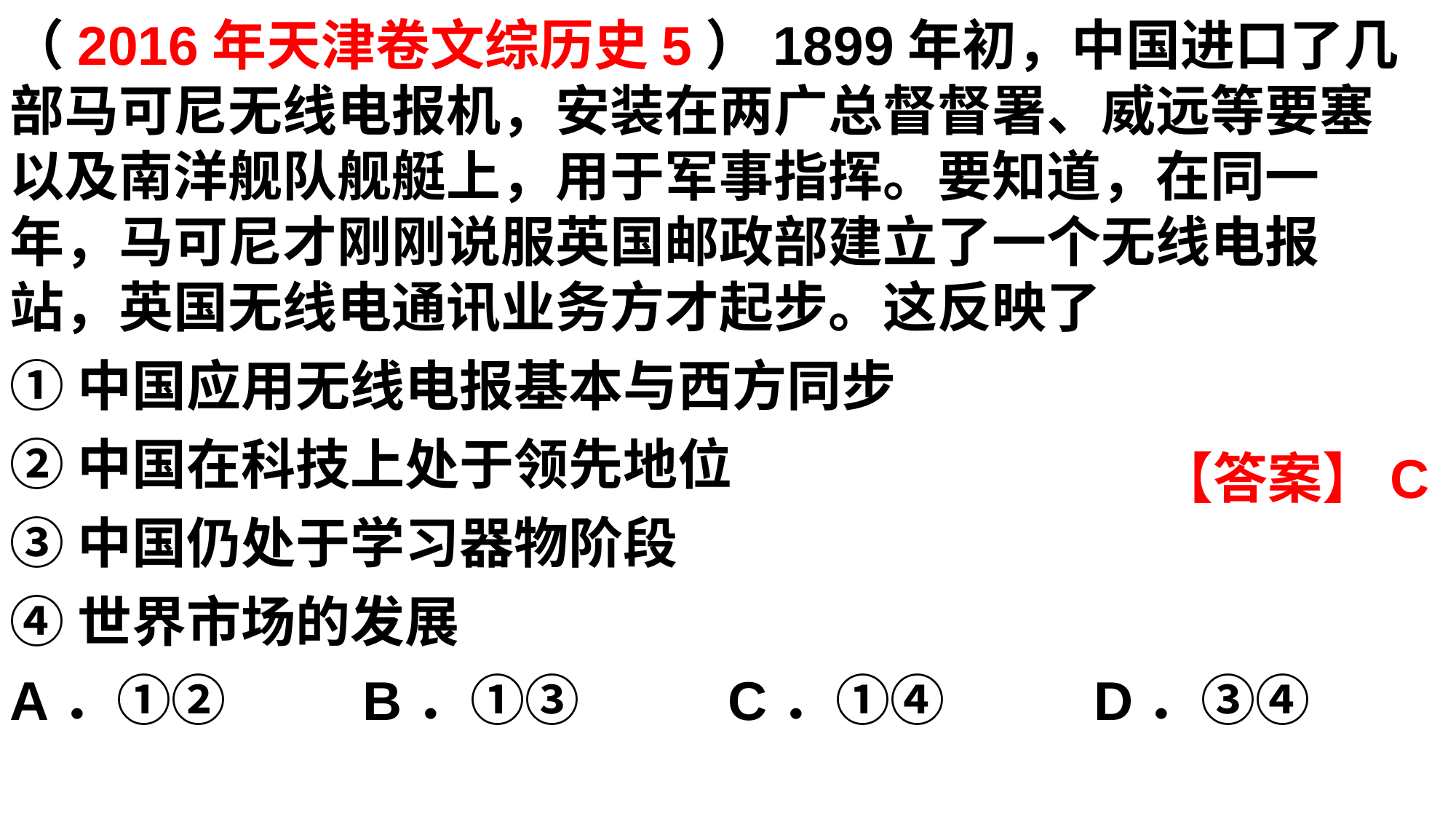

（2016年天津卷文综历史5）1899年初，中国进口了几部马可尼无线电报机，安装在两广总督督署、威远等要塞以及南洋舰队舰艇上，用于军事指挥。要知道，在同一年，马可尼才刚刚说服英国邮政部建立了一个无线电报站，英国无线电通讯业务方才起步。这反映了①中国应用无线电报基本与西方同步
②中国在科技上处于领先地位③中国仍处于学习器物阶段
④世界市场的发展A．①②          B．①③           C．①④           D．③④

【答案】C